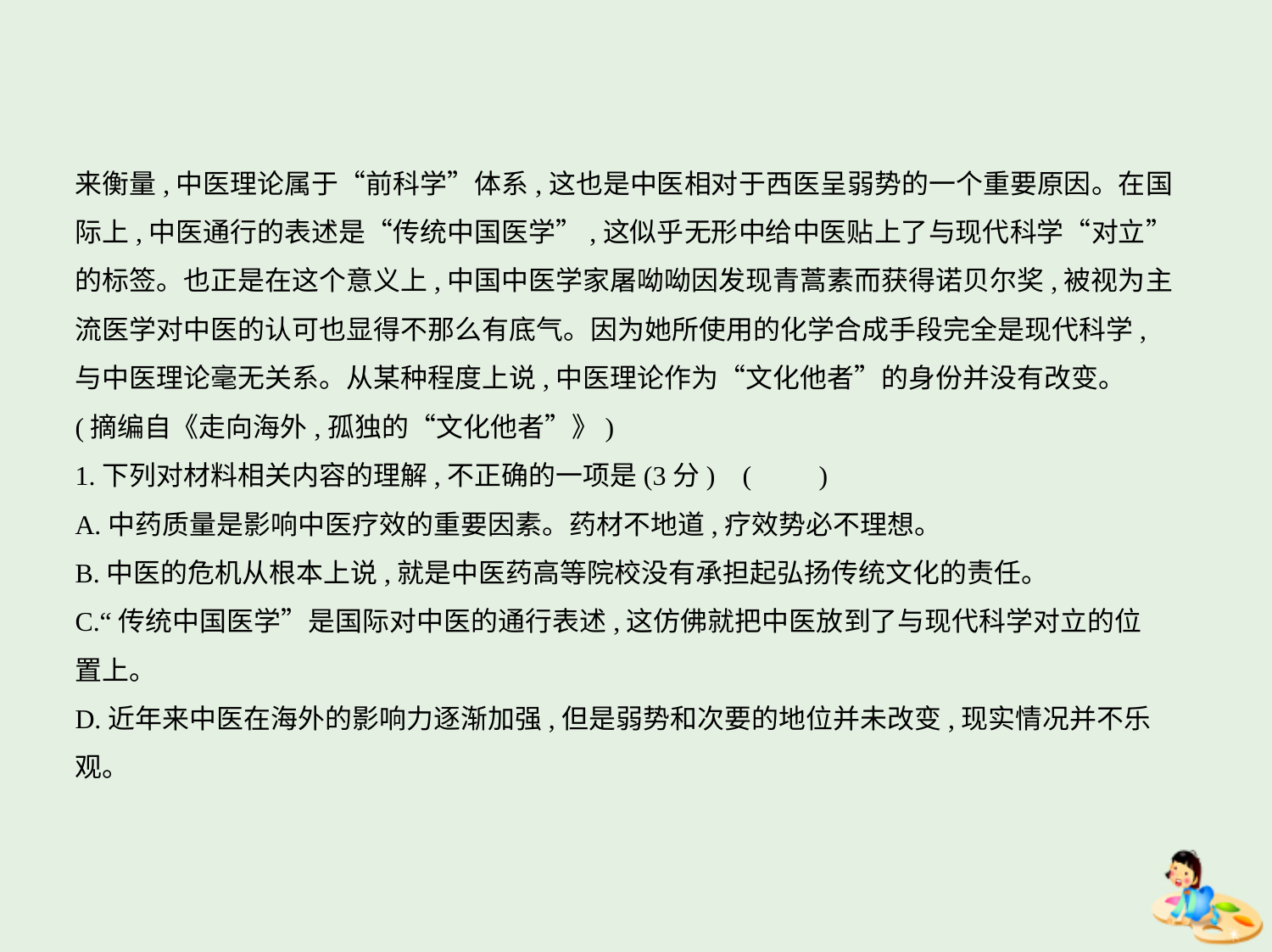

来衡量,中医理论属于“前科学”体系,这也是中医相对于西医呈弱势的一个重要原因。在国
际上,中医通行的表述是“传统中国医学”,这似乎无形中给中医贴上了与现代科学“对立”
的标签。也正是在这个意义上,中国中医学家屠呦呦因发现青蒿素而获得诺贝尔奖,被视为主
流医学对中医的认可也显得不那么有底气。因为她所使用的化学合成手段完全是现代科学,
与中医理论毫无关系。从某种程度上说,中医理论作为“文化他者”的身份并没有改变。
(摘编自《走向海外,孤独的“文化他者”》)
1.下列对材料相关内容的理解,不正确的一项是(3分) (　　)
A.中药质量是影响中医疗效的重要因素。药材不地道,疗效势必不理想。
B.中医的危机从根本上说,就是中医药高等院校没有承担起弘扬传统文化的责任。
C.“传统中国医学”是国际对中医的通行表述,这仿佛就把中医放到了与现代科学对立的位
置上。
D.近年来中医在海外的影响力逐渐加强,但是弱势和次要的地位并未改变,现实情况并不乐
观。